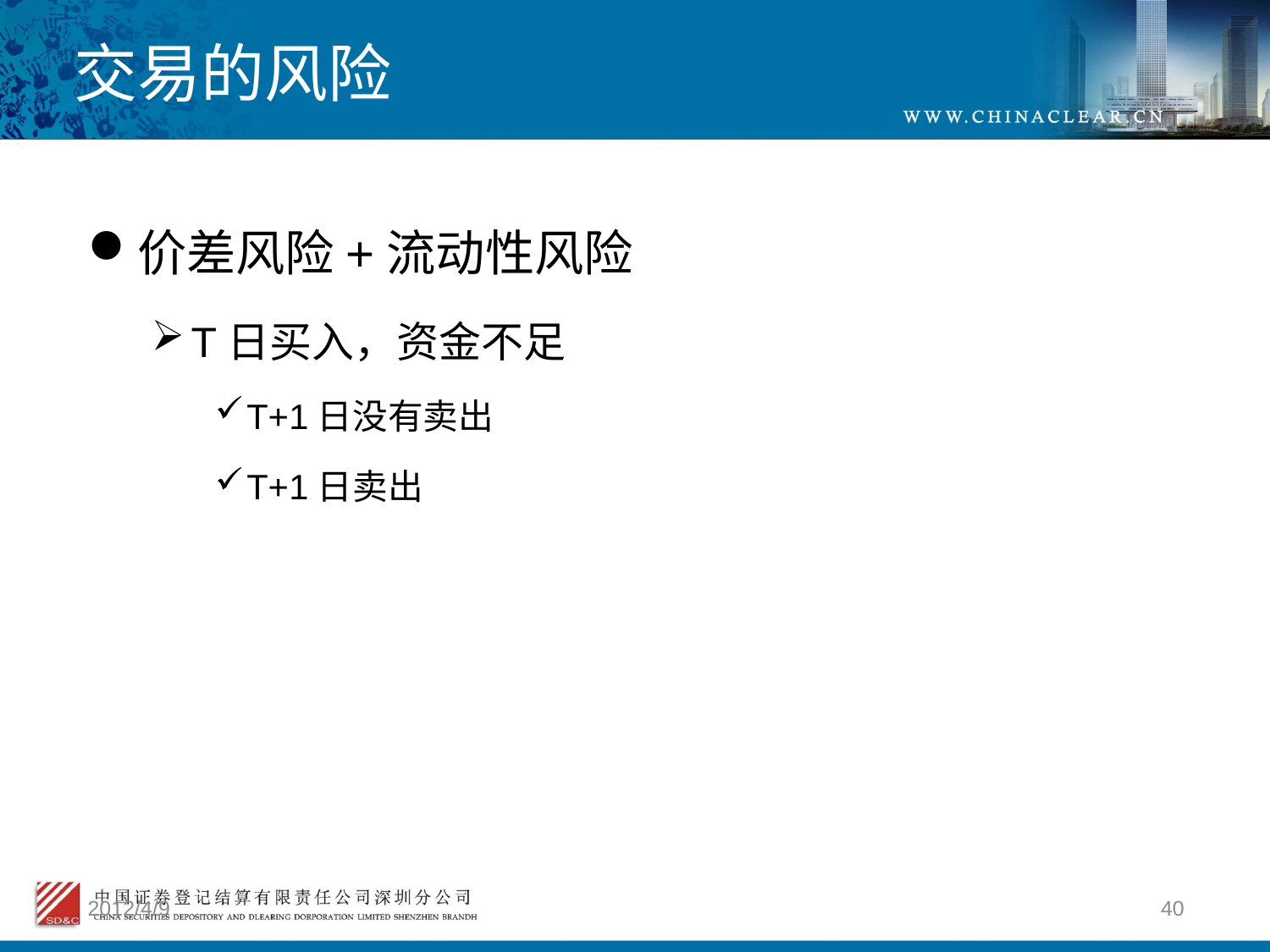

# 交易的风险
价差风险+流动性风险
T日买入，资金不足
T+1日没有卖出
T+1日卖出

2012/4/9
40